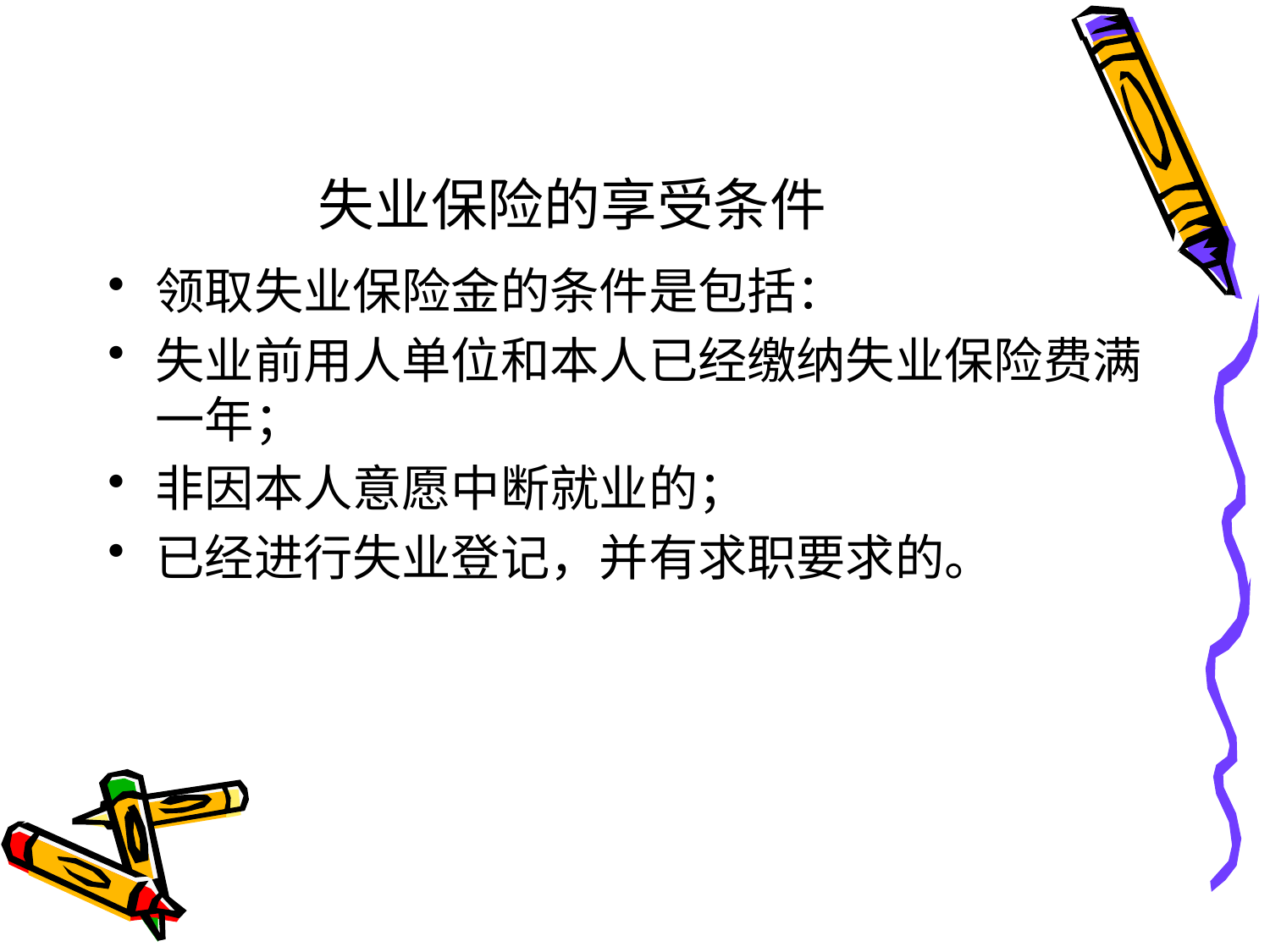

# 失业保险的享受条件
领取失业保险金的条件是包括：
失业前用人单位和本人已经缴纳失业保险费满一年；
非因本人意愿中断就业的；
已经进行失业登记，并有求职要求的。